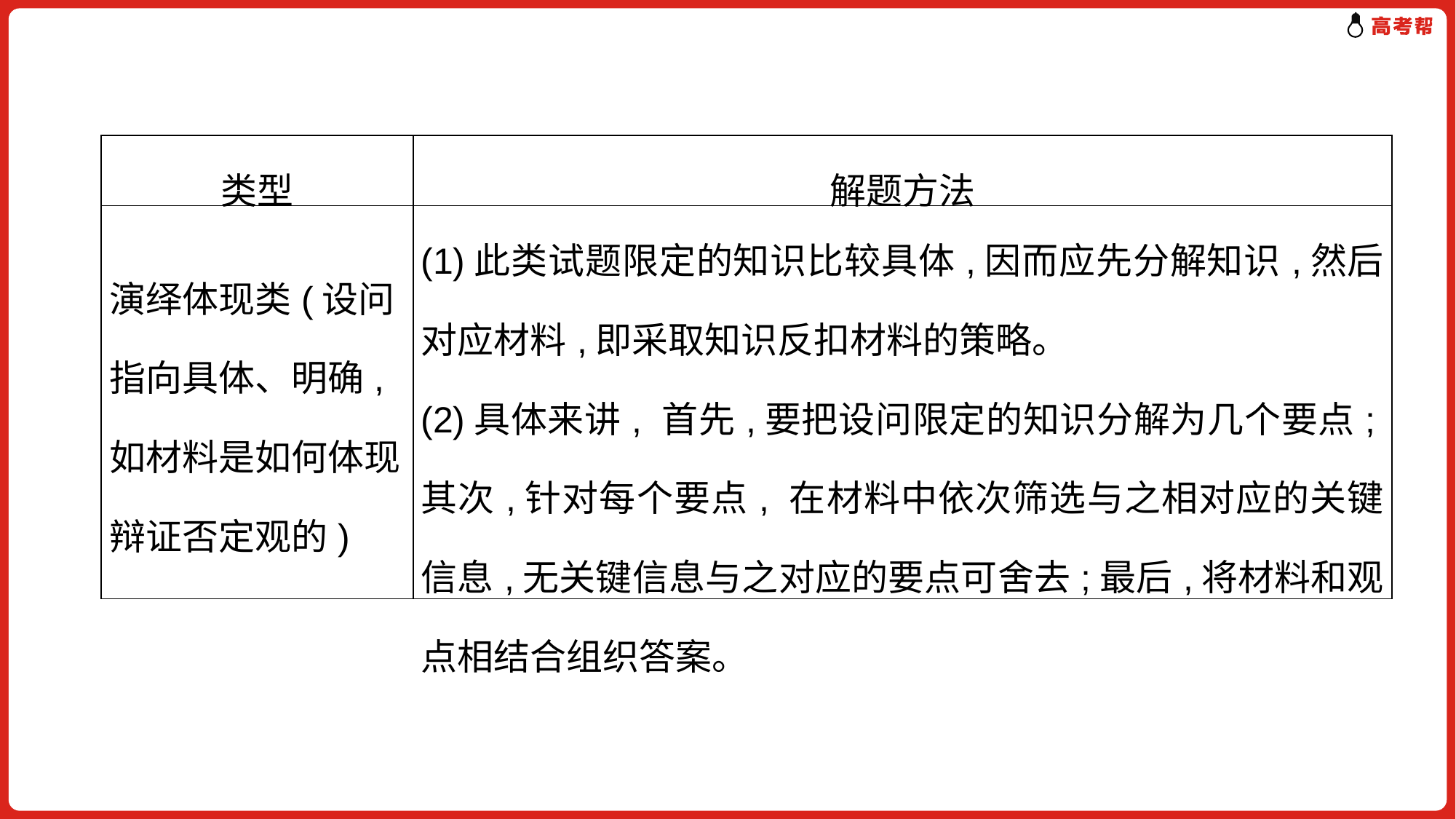

| 类型 | 解题方法 |
| --- | --- |
| 演绎体现类(设问指向具体、明确,如材料是如何体现辩证否定观的) | (1)此类试题限定的知识比较具体,因而应先分解知识,然后对应材料,即采取知识反扣材料的策略。 (2)具体来讲, 首先,要把设问限定的知识分解为几个要点;其次,针对每个要点, 在材料中依次筛选与之相对应的关键信息,无关键信息与之对应的要点可舍去;最后,将材料和观点相结合组织答案。 |